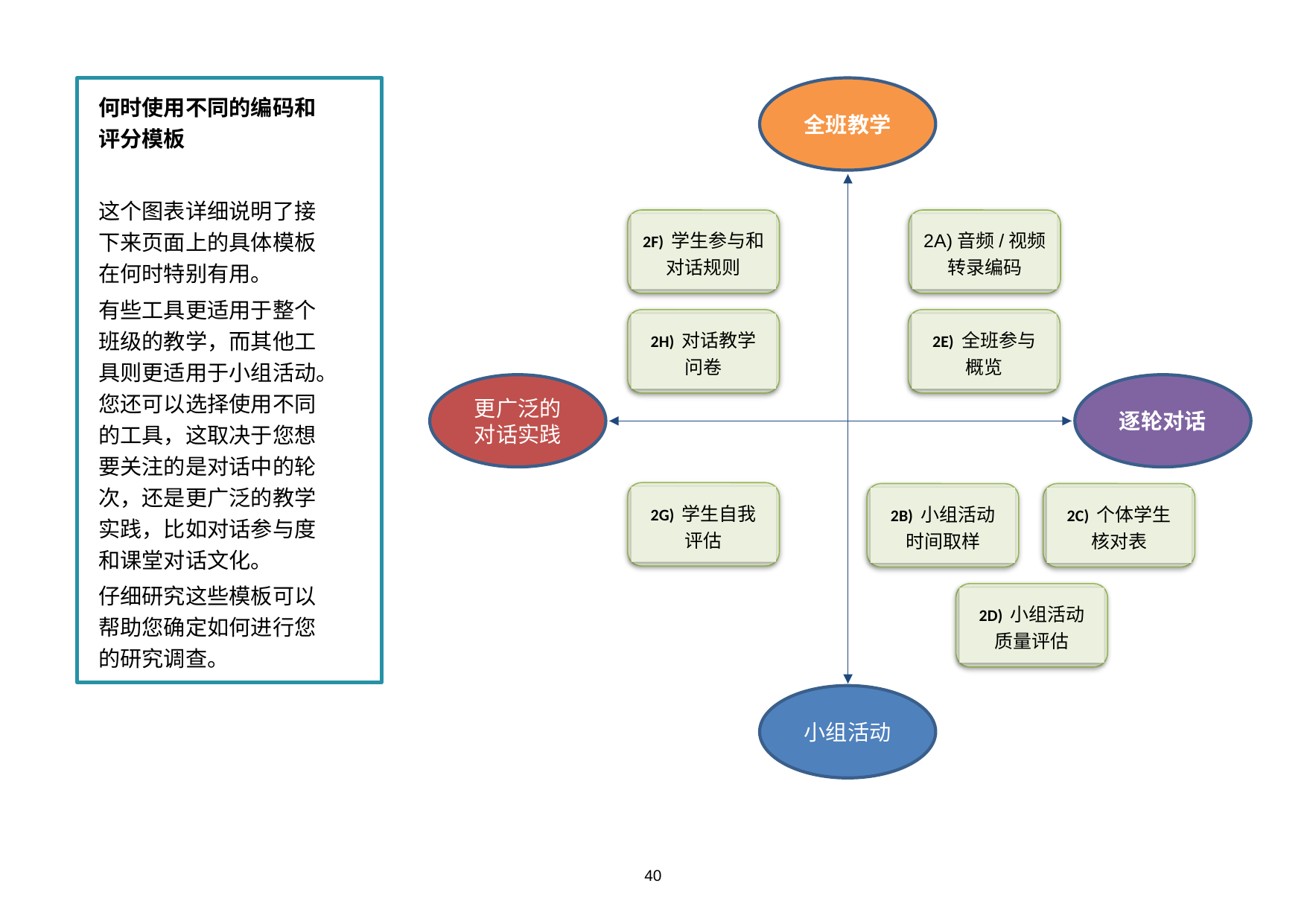

何时使用不同的编码和评分模板

这个图表详细说明了接下来页面上的具体模板在何时特别有用。
有些工具更适用于整个班级的教学，而其他工具则更适用于小组活动。您还可以选择使用不同的工具，这取决于您想要关注的是对话中的轮次，还是更广泛的教学实践，比如对话参与度和课堂对话文化。
仔细研究这些模板可以帮助您确定如何进行您的研究调查。
全班教学

2F) 学生参与和对话规则

2A)音频/视频转录编码

2H) 对话教学
问卷

2E) 全班参与
概览
更广泛的对话实践
逐轮对话

2G) 学生自我
评估

2B) 小组活动
时间取样

2C) 个体学生
核对表

2D) 小组活动
质量评估
小组活动
40